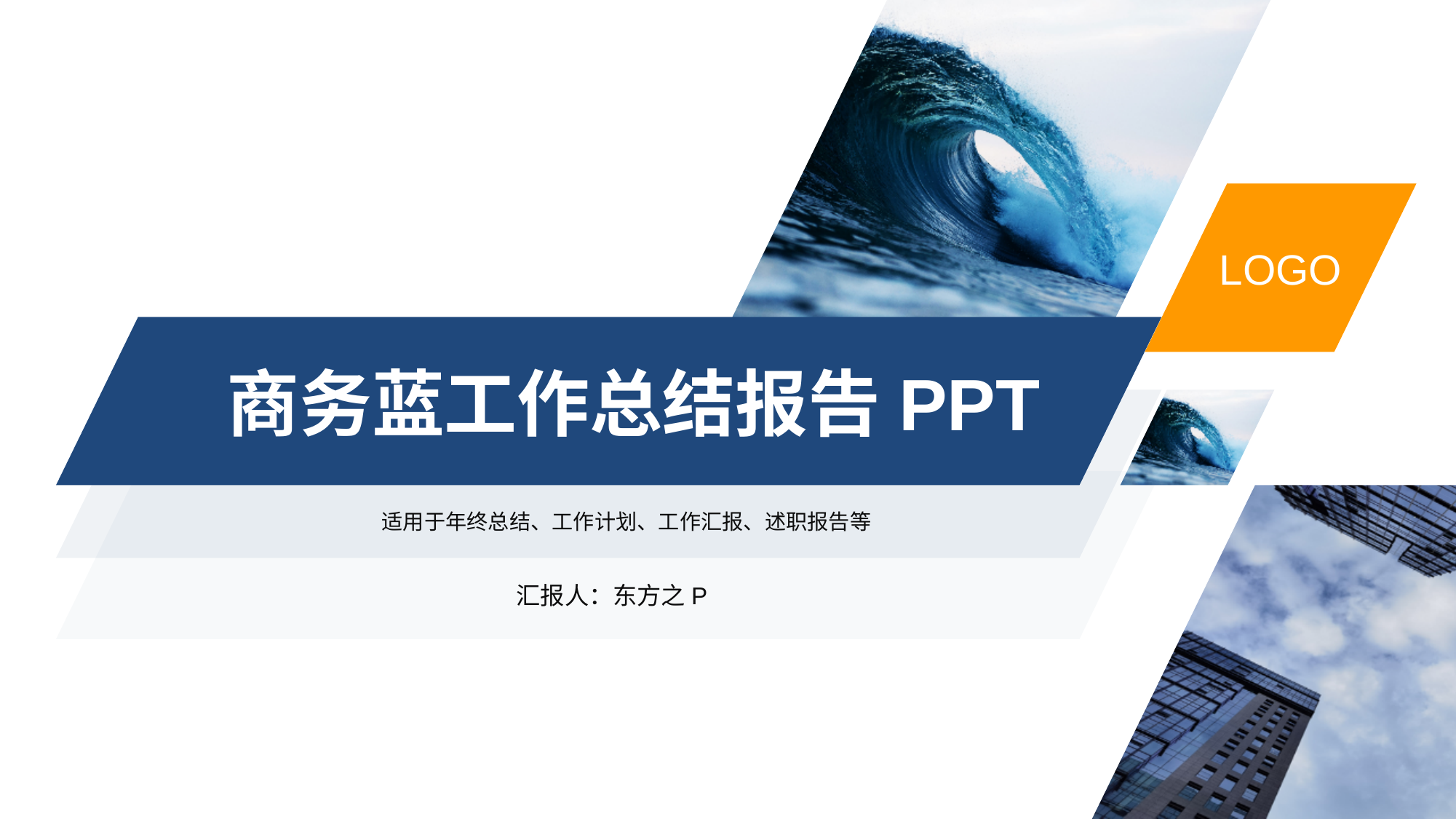

LOGO

商务蓝工作总结报告PPT

适用于年终总结、工作计划、工作汇报、述职报告等
汇报人：东方之P